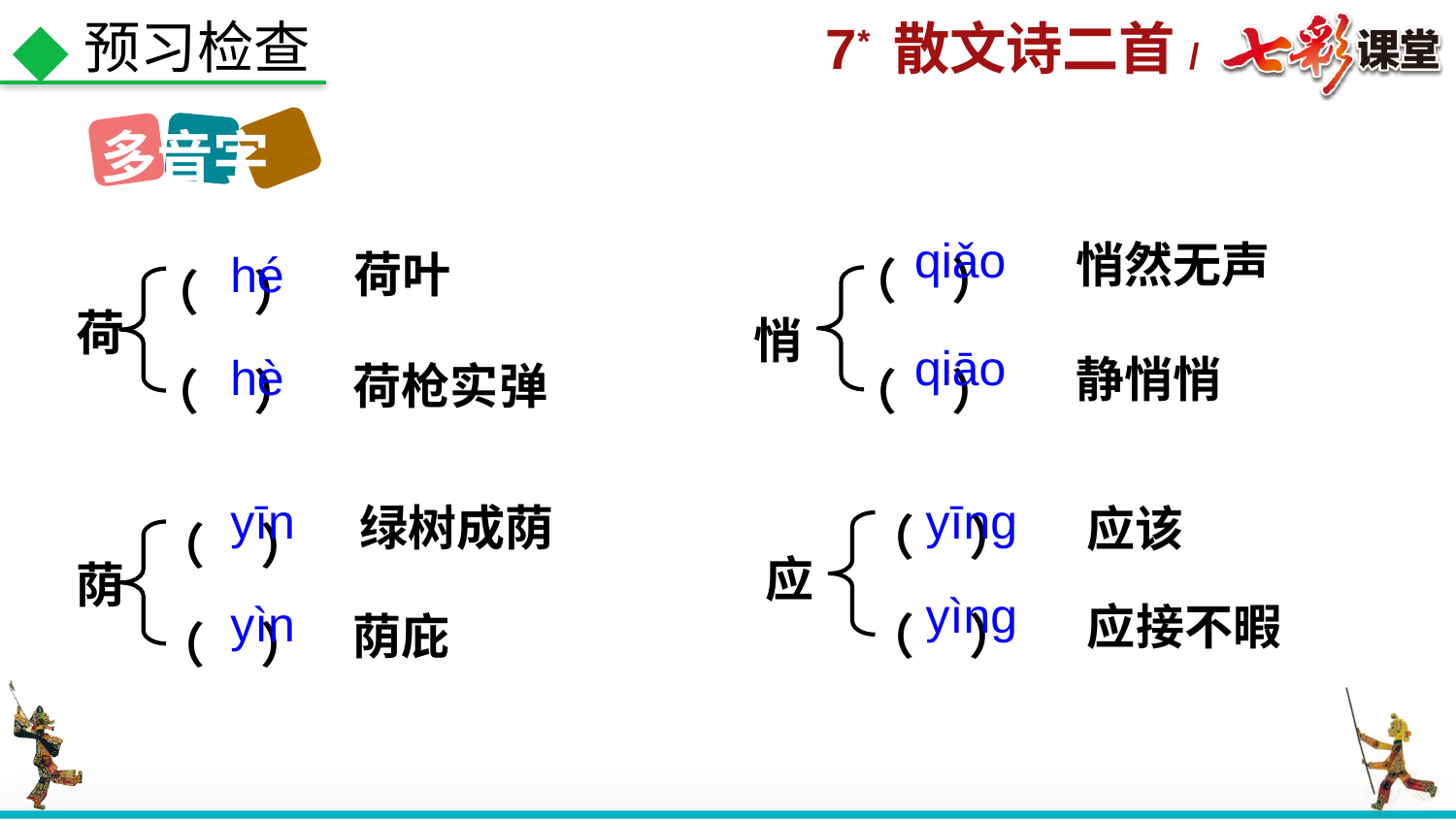

预习检查

多音字

（     ）
（     ）
（     ）
（     ）
qiǎo
悄然无声
hé
荷叶
荷

悄
荷枪实弹
qiāo
hè
静悄悄
（     ）
（     ）
（     ）
（     ）
yīn
yīng
绿树成荫
应该
应

荫

应接不暇
荫庇
yìng
yìn